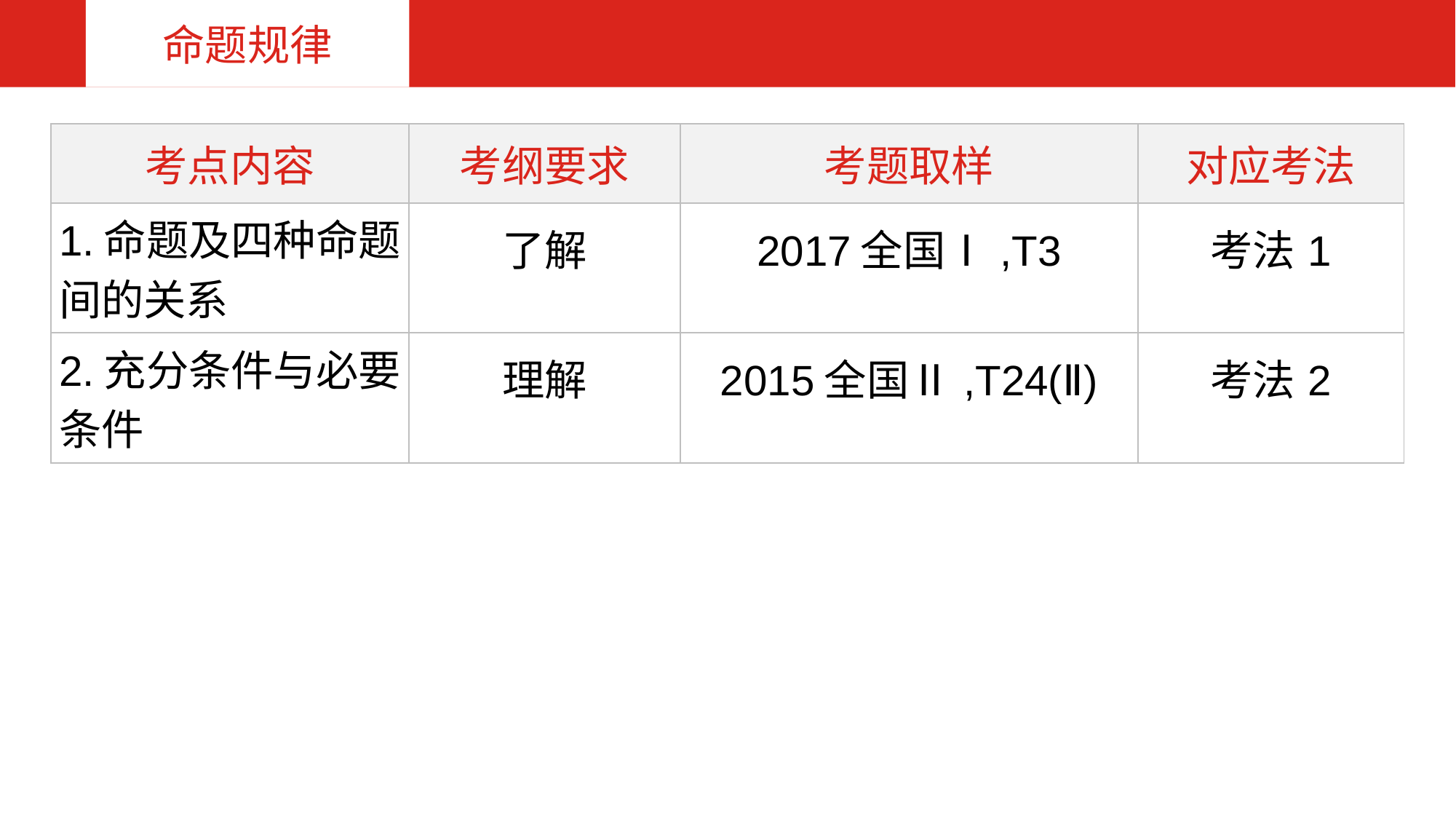

命题规律
| 考点内容 | 考纲要求 | 考题取样 | 对应考法 |
| --- | --- | --- | --- |
| 1.命题及四种命题 间的关系 | 了解 | 2017全国Ⅰ,T3 | 考法1 |
| 2.充分条件与必要 条件 | 理解 | 2015全国Ⅱ,T24(Ⅱ) | 考法2 |